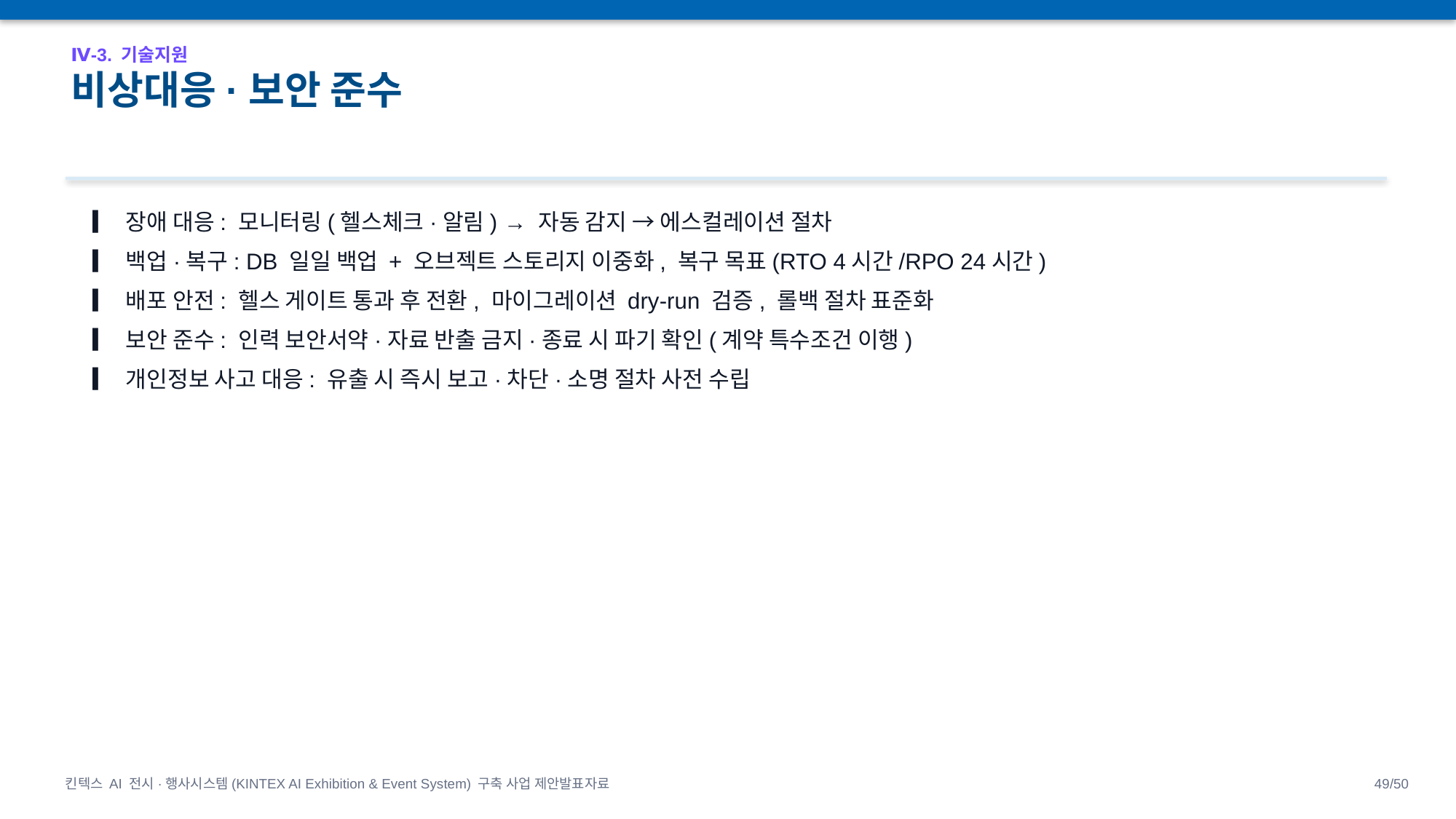

Ⅳ-3. 기술지원
비상대응·보안 준수

▎ 장애 대응: 모니터링(헬스체크·알림) → 자동 감지 → 에스컬레이션 절차
▎ 백업·복구: DB 일일 백업 + 오브젝트 스토리지 이중화, 복구 목표(RTO 4시간/RPO 24시간)
▎ 배포 안전: 헬스 게이트 통과 후 전환, 마이그레이션 dry-run 검증, 롤백 절차 표준화
▎ 보안 준수: 인력 보안서약·자료 반출 금지·종료 시 파기 확인(계약 특수조건 이행)
▎ 개인정보 사고 대응: 유출 시 즉시 보고·차단·소명 절차 사전 수립
킨텍스 AI 전시·행사시스템(KINTEX AI Exhibition & Event System) 구축 사업 제안발표자료
49/50